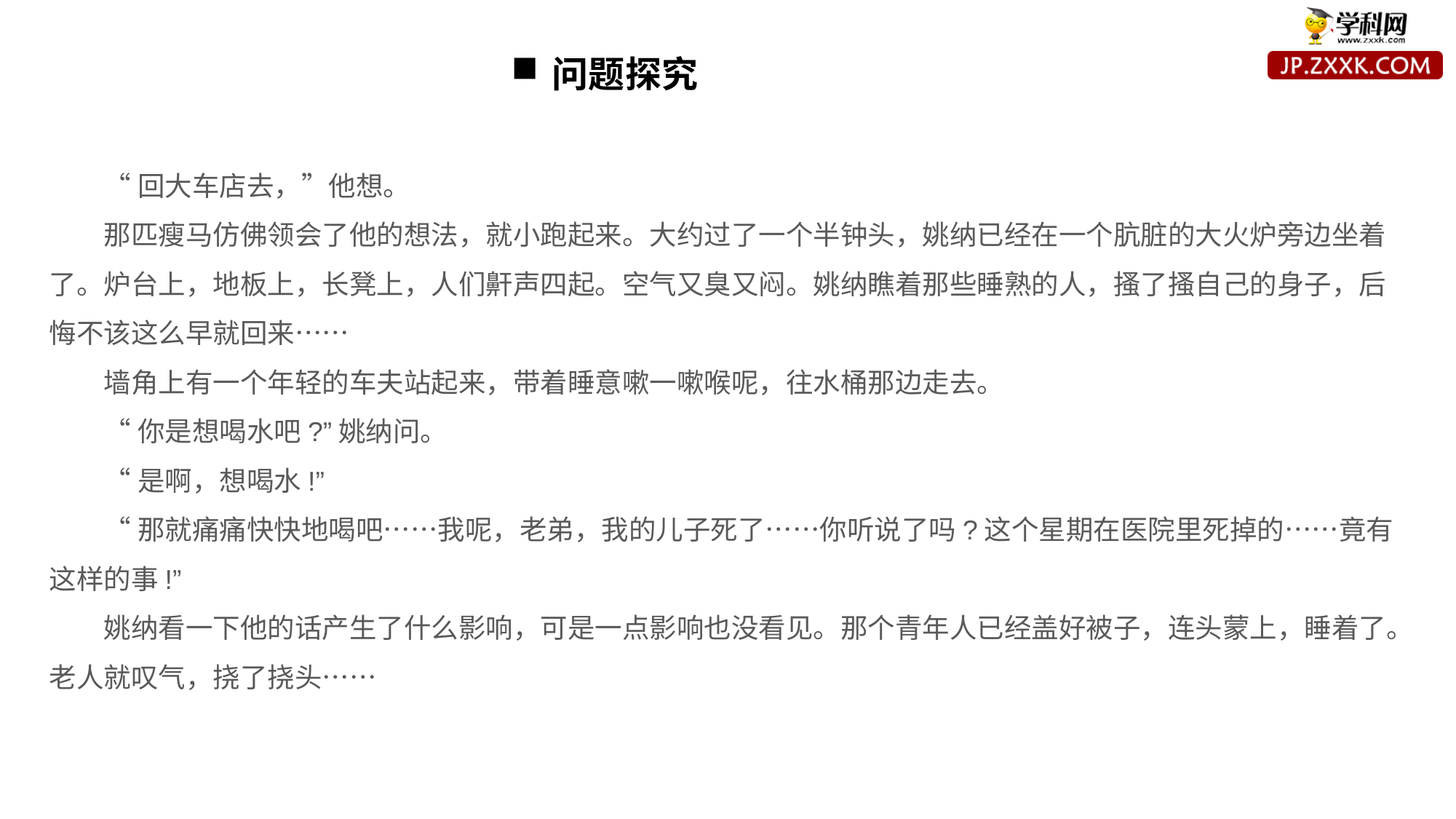

问题探究

“回大车店去，”他想。
那匹瘦马仿佛领会了他的想法，就小跑起来。大约过了一个半钟头，姚纳已经在一个肮脏的大火炉旁边坐着了。炉台上，地板上，长凳上，人们鼾声四起。空气又臭又闷。姚纳瞧着那些睡熟的人，搔了搔自己的身子，后悔不该这么早就回来……
墙角上有一个年轻的车夫站起来，带着睡意嗽一嗽喉呢，往水桶那边走去。
“你是想喝水吧?”姚纳问。
“是啊，想喝水!”
“那就痛痛快快地喝吧……我呢，老弟，我的儿子死了……你听说了吗?这个星期在医院里死掉的……竟有这样的事!”
姚纳看一下他的话产生了什么影响，可是一点影响也没看见。那个青年人已经盖好被子，连头蒙上，睡着了。老人就叹气，挠了挠头……